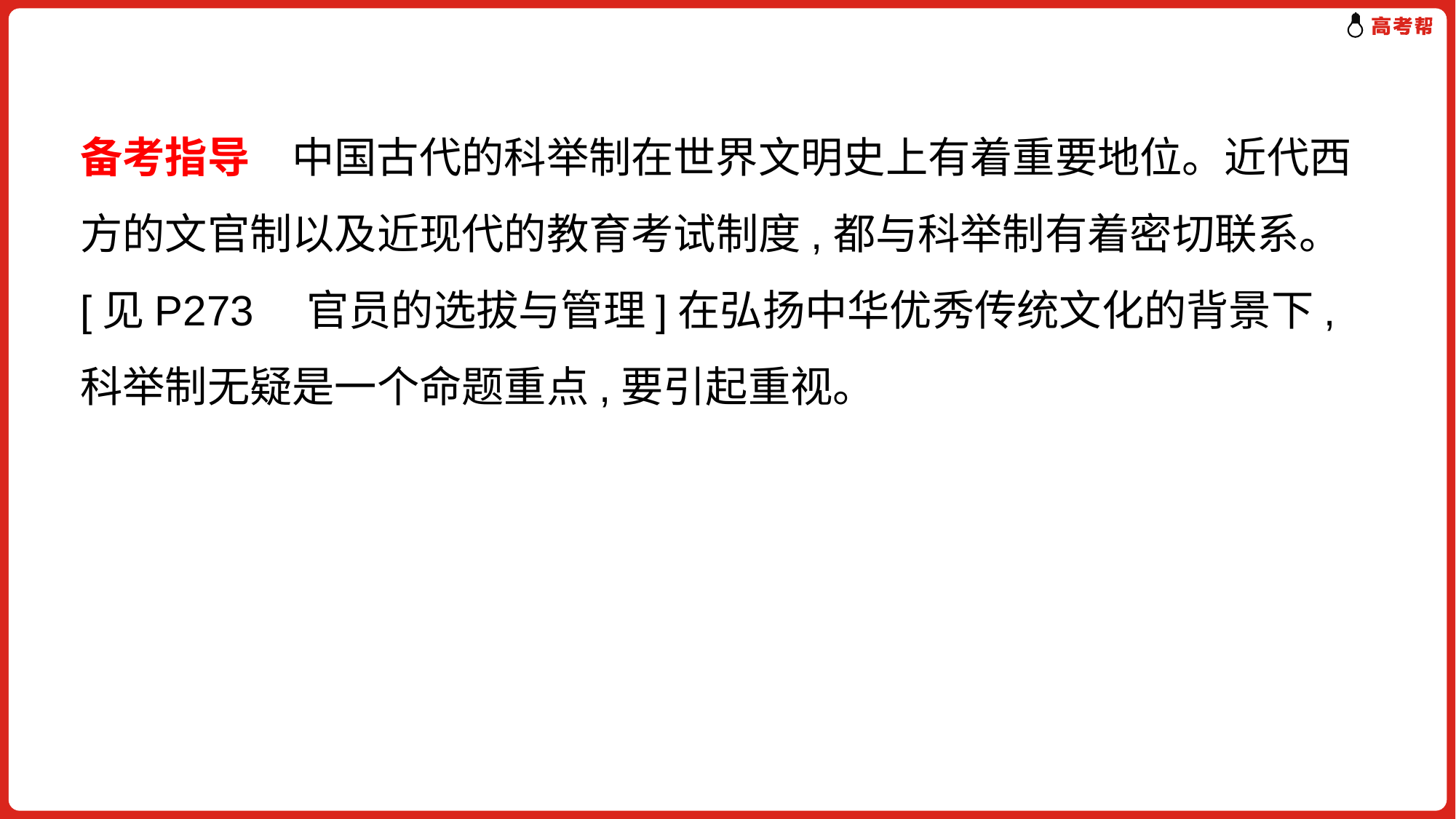

备考指导　中国古代的科举制在世界文明史上有着重要地位。近代西方的文官制以及近现代的教育考试制度,都与科举制有着密切联系。[见P273　官员的选拔与管理]在弘扬中华优秀传统文化的背景下,科举制无疑是一个命题重点,要引起重视。